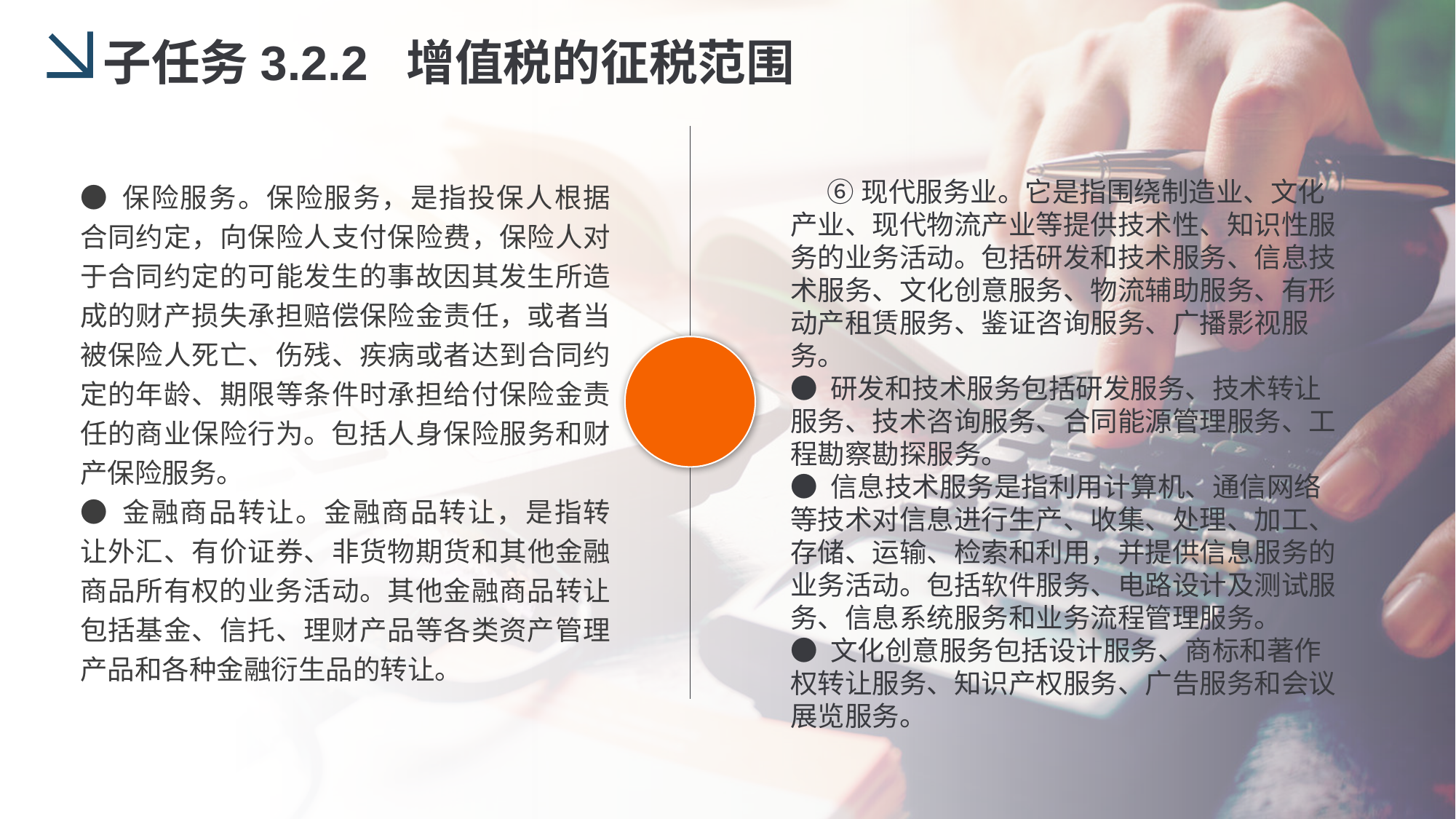

子任务3.2.2  增值税的征税范围

● 保险服务。保险服务，是指投保人根据合同约定，向保险人支付保险费，保险人对于合同约定的可能发生的事故因其发生所造成的财产损失承担赔偿保险金责任，或者当被保险人死亡、伤残、疾病或者达到合同约定的年龄、期限等条件时承担给付保险金责任的商业保险行为。包括人身保险服务和财产保险服务。
● 金融商品转让。金融商品转让，是指转让外汇、有价证券、非货物期货和其他金融商品所有权的业务活动。其他金融商品转让包括基金、信托、理财产品等各类资产管理产品和各种金融衍生品的转让。
      ⑥现代服务业。它是指围绕制造业、文化产业、现代物流产业等提供技术性、知识性服务的业务活动。包括研发和技术服务、信息技术服务、文化创意服务、物流辅助服务、有形动产租赁服务、鉴证咨询服务、广播影视服务。
● 研发和技术服务包括研发服务、技术转让服务、技术咨询服务、合同能源管理服务、工程勘察勘探服务。
● 信息技术服务是指利用计算机、通信网络等技术对信息进行生产、收集、处理、加工、存储、运输、检索和利用，并提供信息服务的业务活动。包括软件服务、电路设计及测试服务、信息系统服务和业务流程管理服务。
● 文化创意服务包括设计服务、商标和著作权转让服务、知识产权服务、广告服务和会议展览服务。